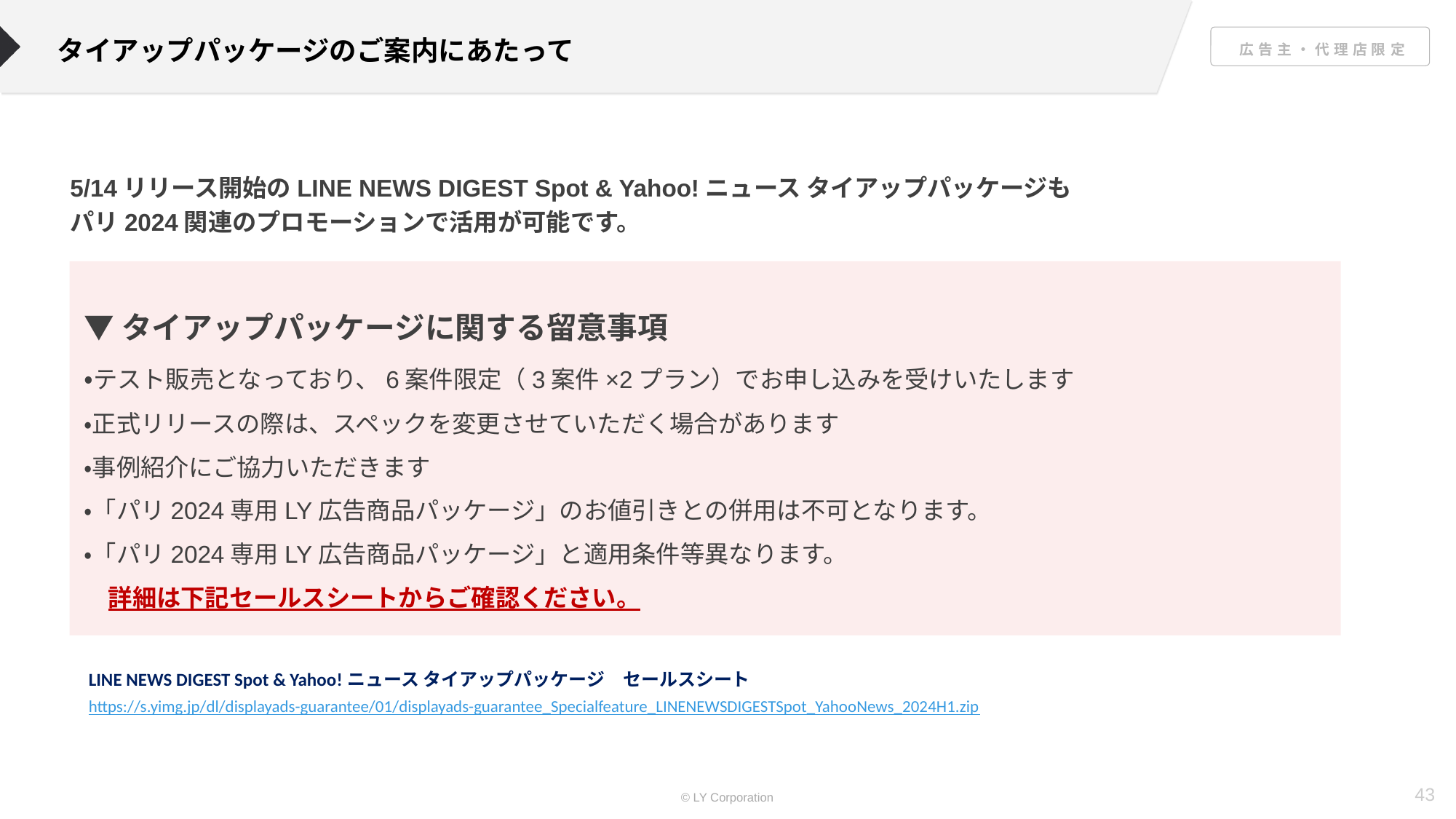

タイアップパッケージのご案内にあたって

5/14リリース開始のLINE NEWS DIGEST Spot & Yahoo!ニュース タイアップパッケージも
パリ2024関連のプロモーションで活用が可能です。

▼タイアップパッケージに関する留意事項
・テスト販売となっており、6案件限定（3案件×2プラン）でお申し込みを受けいたします
・正式リリースの際は、スペックを変更させていただく場合があります
・事例紹介にご協力いただきます
・「パリ2024専用LY広告商品パッケージ」のお値引きとの併用は不可となります。
・「パリ2024専用LY広告商品パッケージ」と適用条件等異なります。
　詳細は下記セールスシートからご確認ください。

LINE NEWS DIGEST Spot & Yahoo!ニュース タイアップパッケージ　セールスシート
https://s.yimg.jp/dl/displayads-guarantee/01/displayads-guarantee_Specialfeature_LINENEWSDIGESTSpot_YahooNews_2024H1.zip